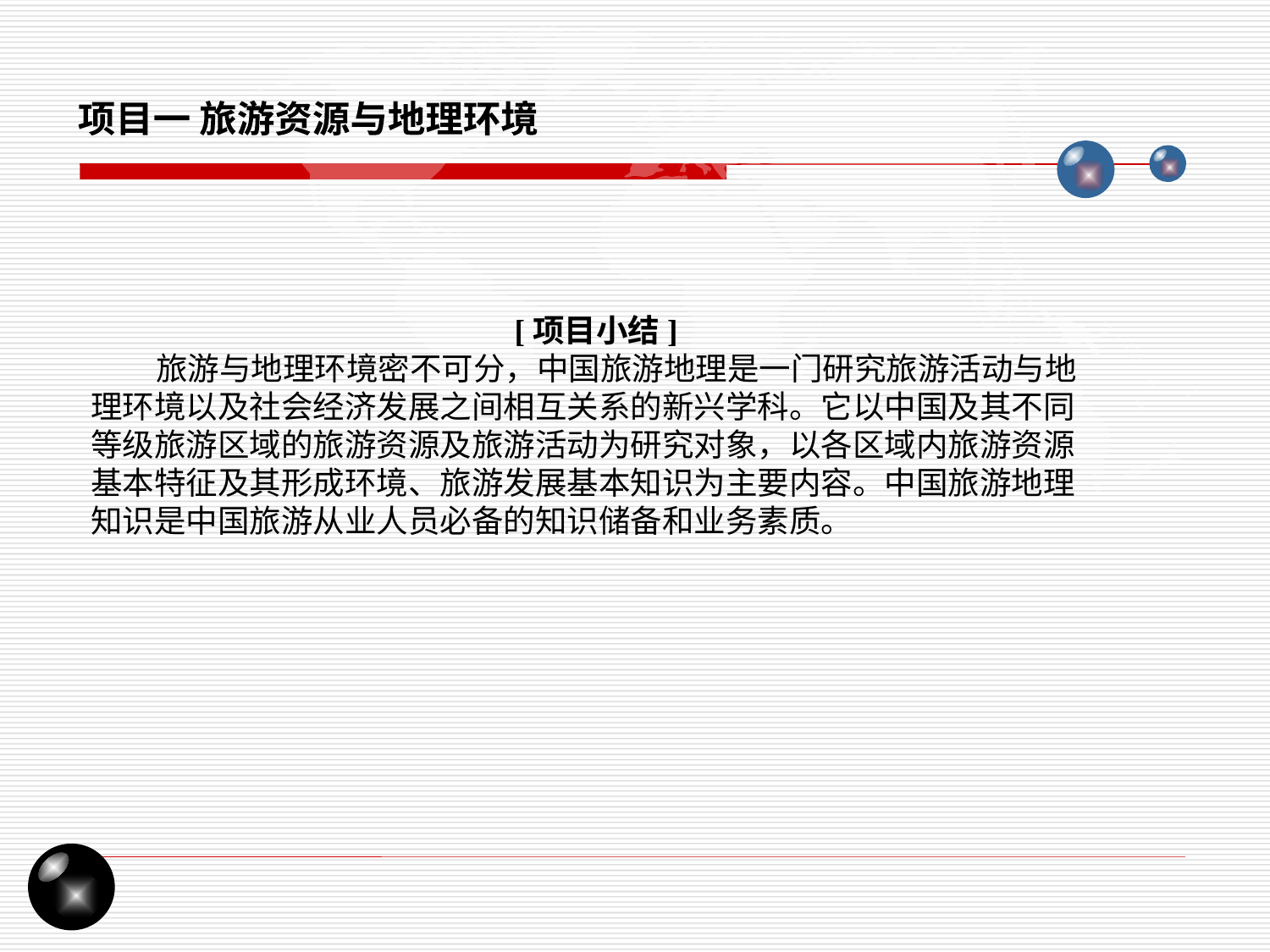

项目一 旅游资源与地理环境

[项目小结]
        旅游与地理环境密不可分，中国旅游地理是一门研究旅游活动与地理环境以及社会经济发展之间相互关系的新兴学科。它以中国及其不同等级旅游区域的旅游资源及旅游活动为研究对象，以各区域内旅游资源基本特征及其形成环境、旅游发展基本知识为主要内容。中国旅游地理知识是中国旅游从业人员必备的知识储备和业务素质。